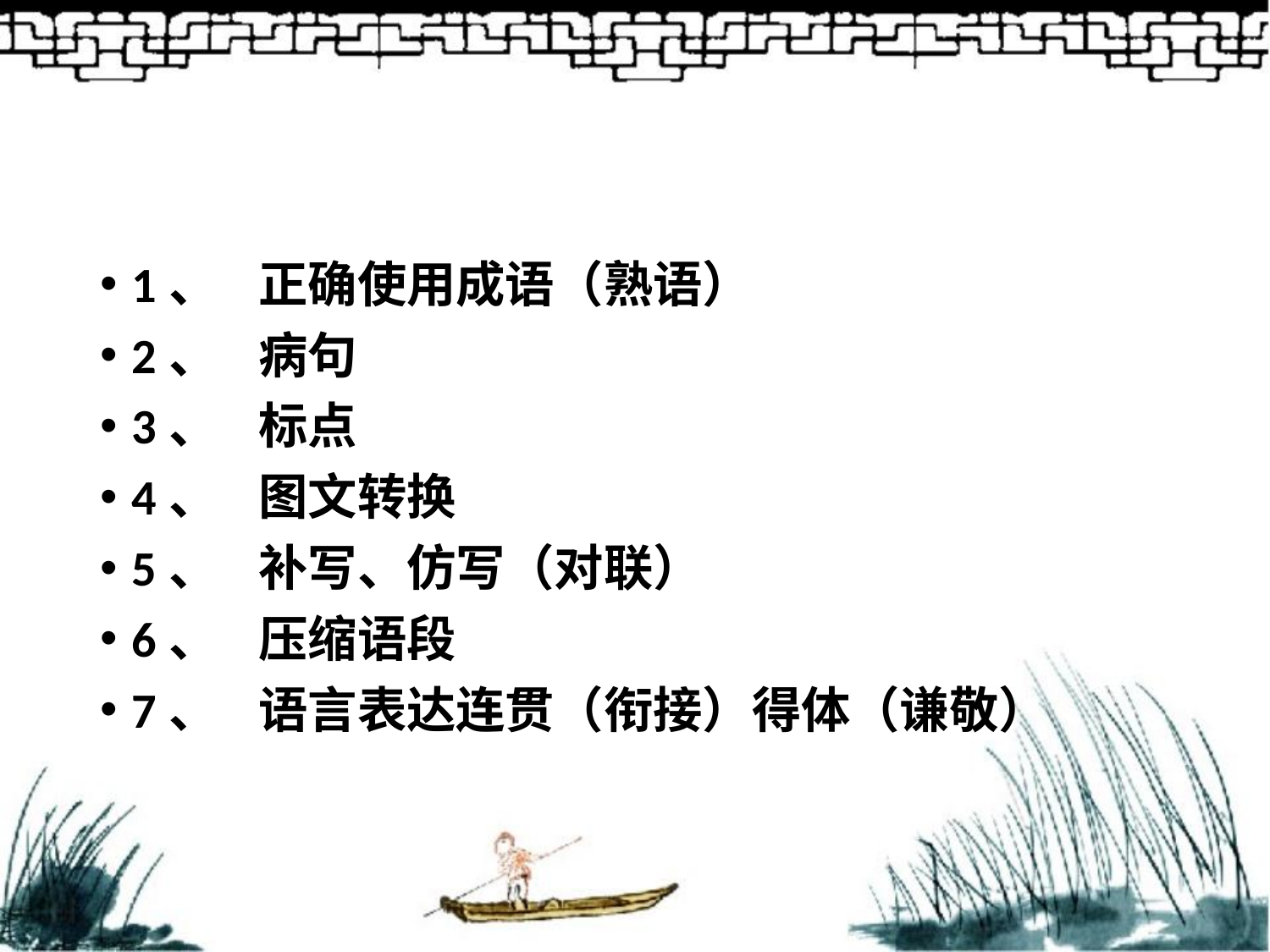

#
1、	正确使用成语（熟语）
2、	病句
3、	标点
4、	图文转换
5、	补写、仿写（对联）
6、	压缩语段
7、	语言表达连贯（衔接）得体（谦敬）